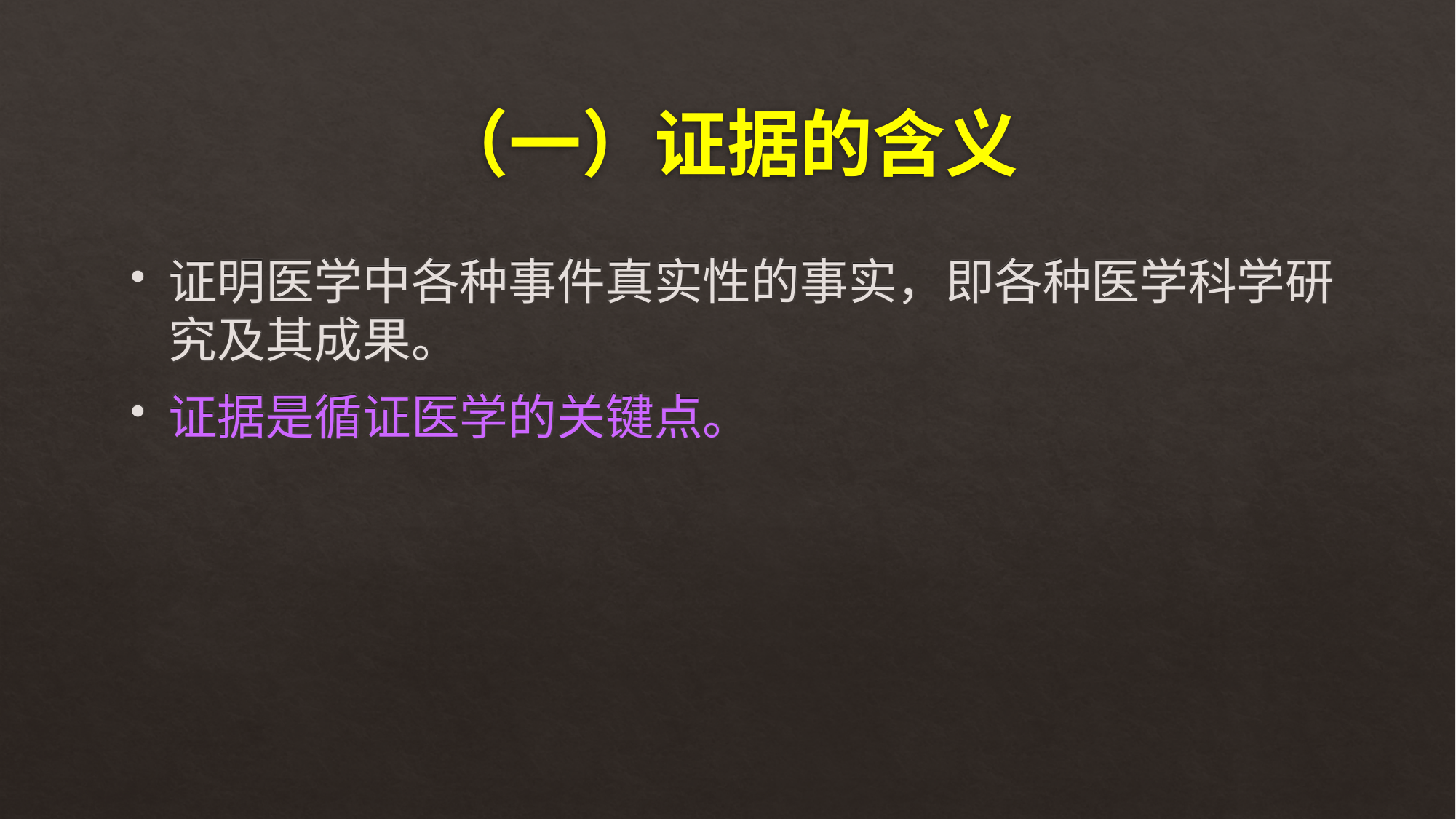

# （一）证据的含义
证明医学中各种事件真实性的事实，即各种医学科学研究及其成果。
证据是循证医学的关键点。